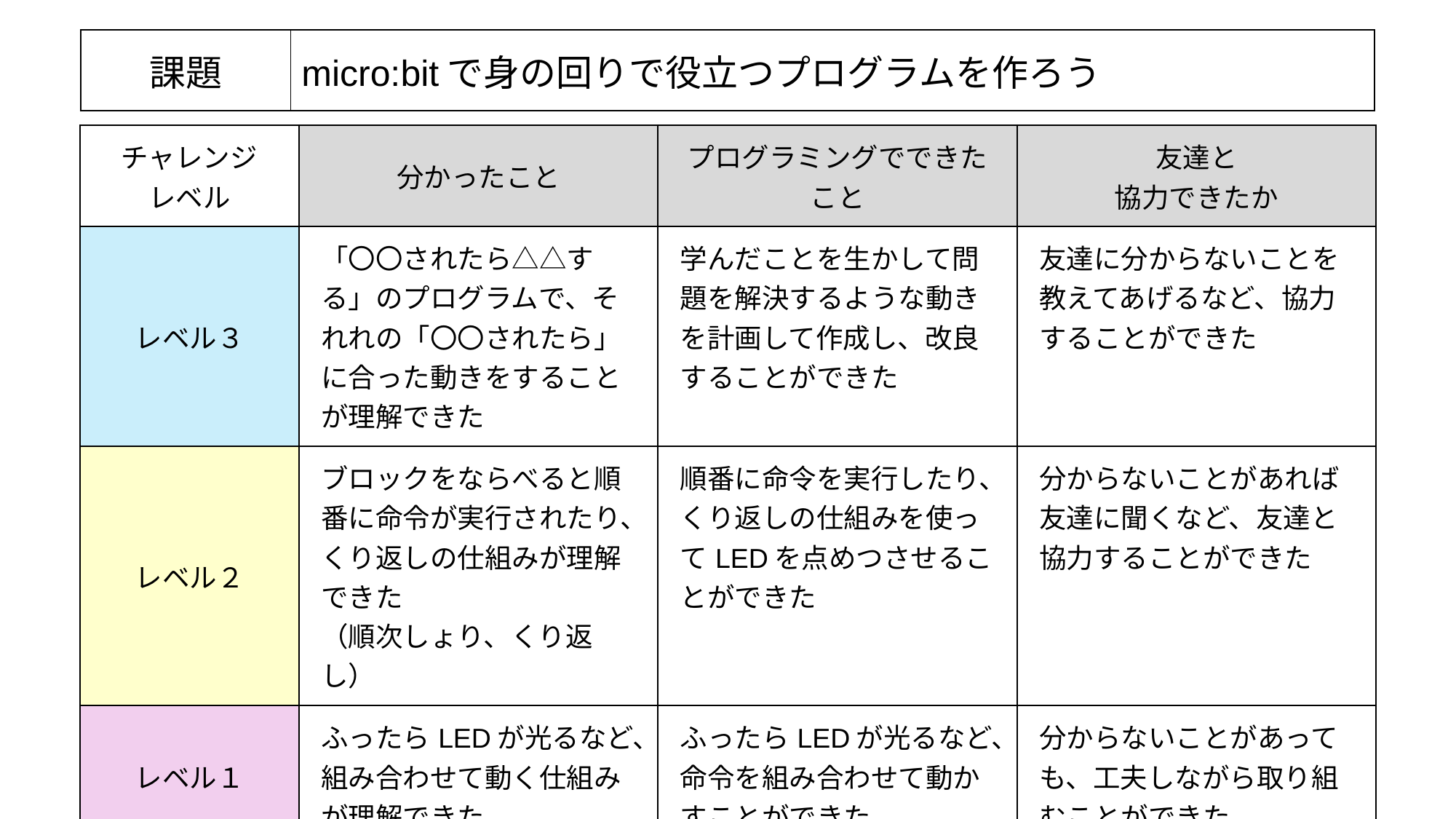

| 課題 | micro:bitで身の回りで役立つプログラムを作ろう |
| --- | --- |
| チャレンジ レベル | 分かったこと | プログラミングでできたこと | 友達と 協力できたか |
| --- | --- | --- | --- |
| レベル３ | 「〇〇されたら△△する」のプログラムで、それれの「〇〇されたら」に合った動きをすることが理解できた | 学んだことを生かして問題を解決するような動きを計画して作成し、改良することができた | 友達に分からないことを教えてあげるなど、協力することができた |
| レベル２ | ブロックをならべると順番に命令が実行されたり、くり返しの仕組みが理解できた （順次しょり、くり返し） | 順番に命令を実行したり、くり返しの仕組みを使ってLEDを点めつさせることができた | 分からないことがあれば友達に聞くなど、友達と協力することができた |
| レベル１ | ふったらLEDが光るなど、組み合わせて動く仕組みが理解できた | ふったらLEDが光るなど、命令を組み合わせて動かすことができた | 分からないことがあっても、工夫しながら取り組むことができた |
| がんばったこと、工夫したこと |  |  |  |